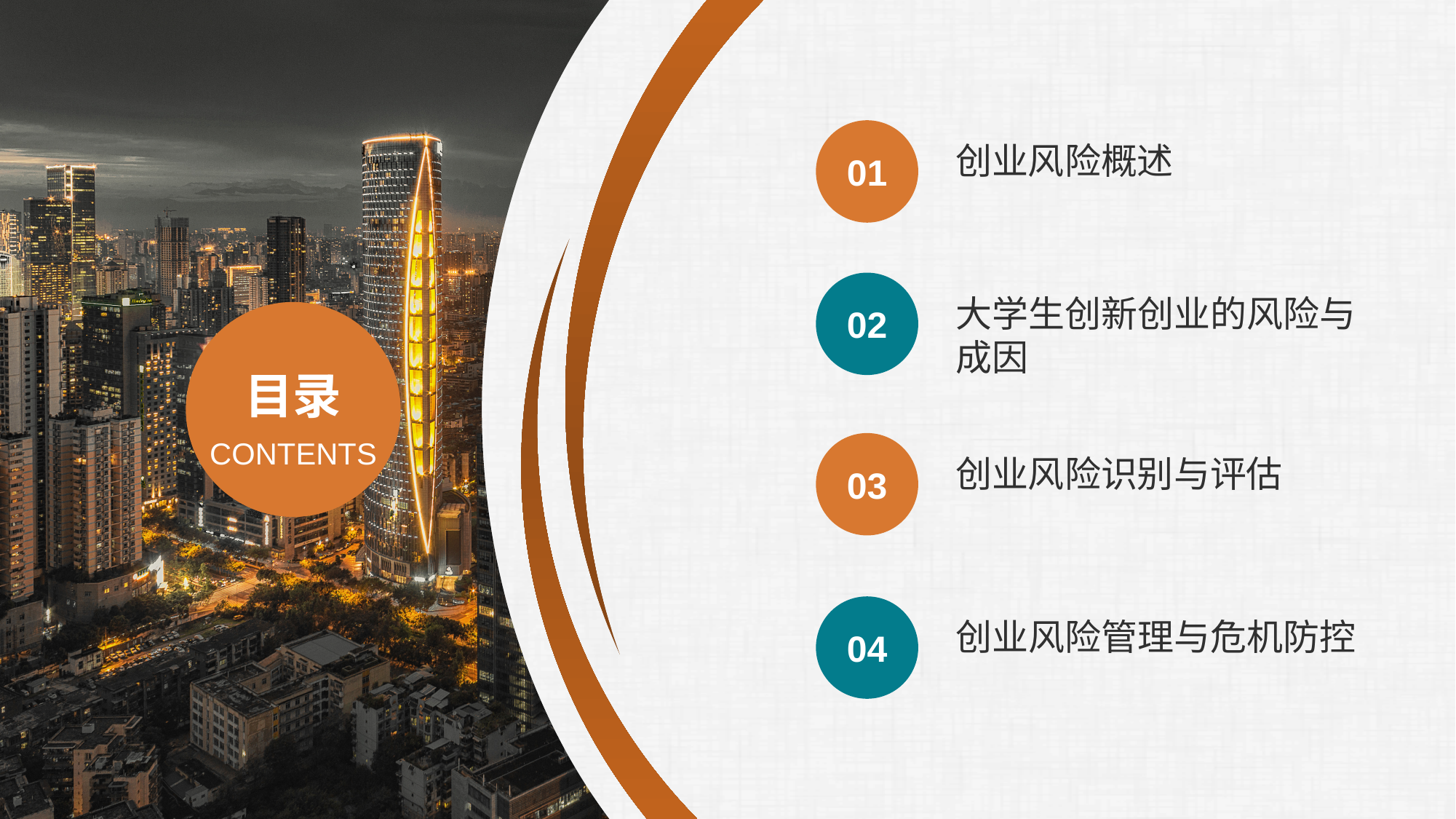

01
创业风险概述
02
大学生创新创业的风险与成因
03
创业风险识别与评估
04
创业风险管理与危机防控

目录
CONTENTS